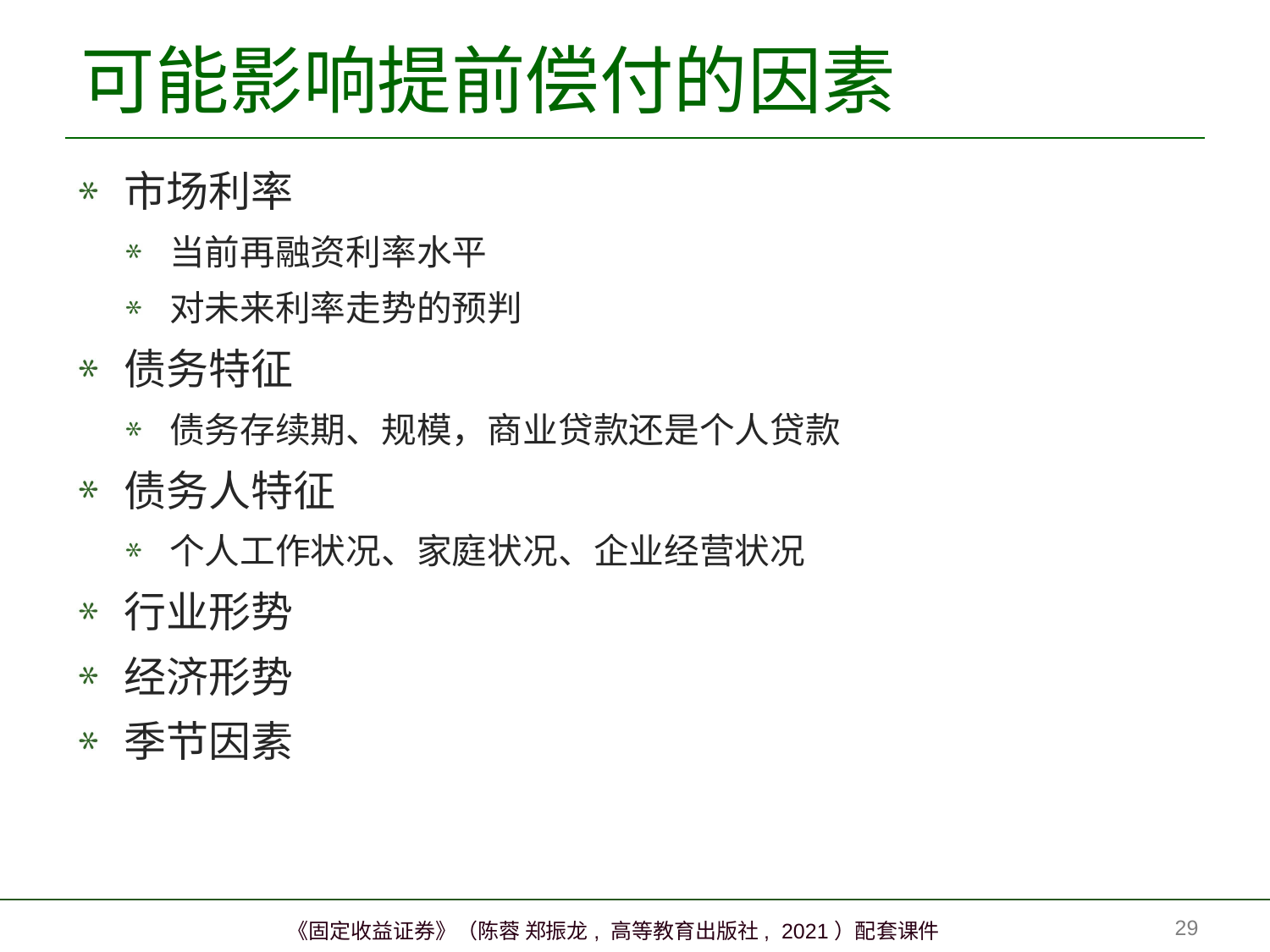

# 可能影响提前偿付的因素
市场利率
当前再融资利率水平
对未来利率走势的预判
债务特征
债务存续期、规模，商业贷款还是个人贷款
债务人特征
个人工作状况、家庭状况、企业经营状况
行业形势
经济形势
季节因素
29